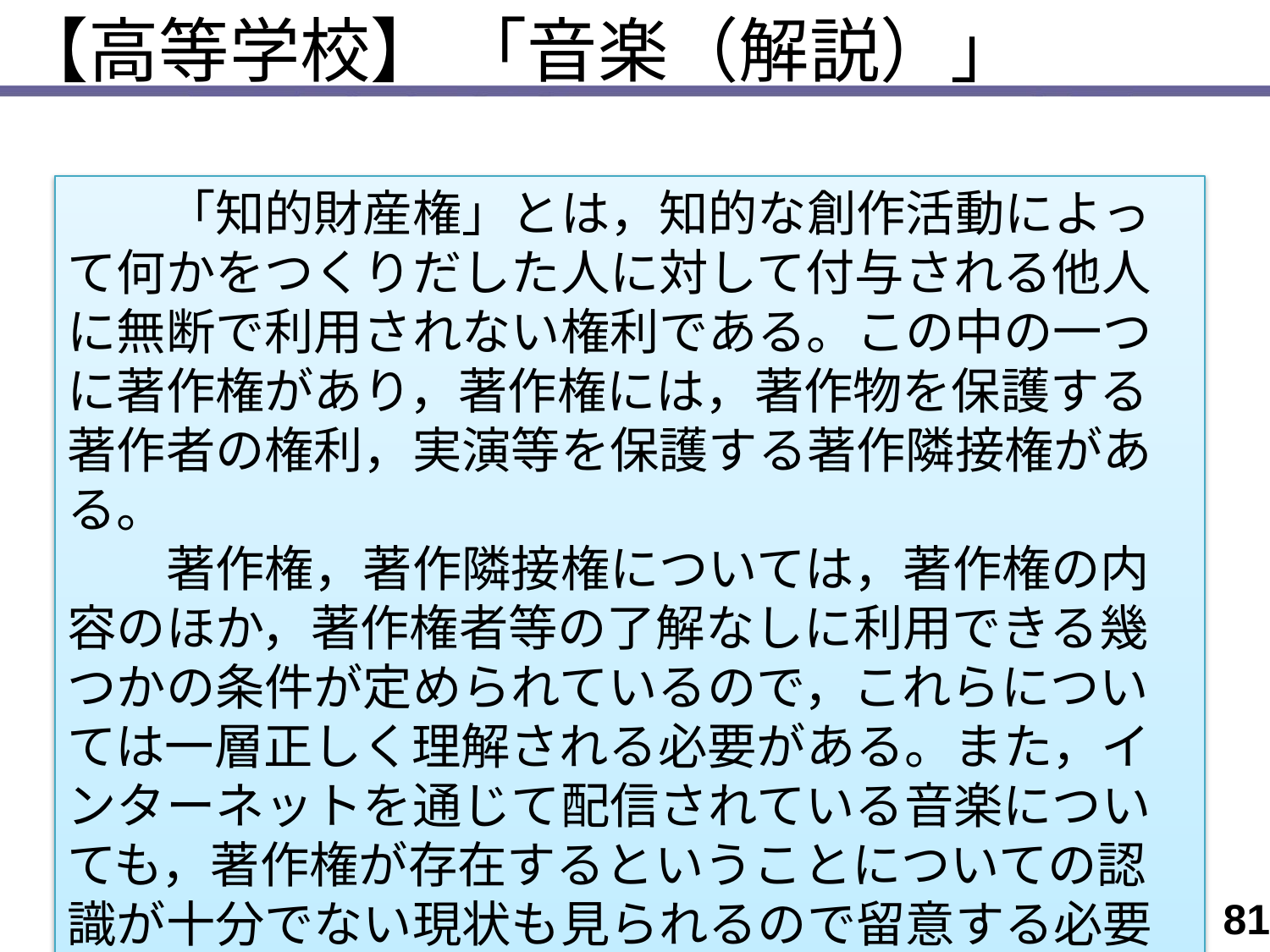

【高等学校】 「音楽（解説）」
　　「知的財産権」とは，知的な創作活動によって何かをつくりだした人に対して付与される他人に無断で利用されない権利である。この中の一つに著作権があり，著作権には，著作物を保護する著作者の権利，実演等を保護する著作隣接権がある。
　　著作権，著作隣接権については，著作権の内容のほか，著作権者等の了解なしに利用できる幾つかの条件が定められているので，これらについては一層正しく理解される必要がある。また，インターネットを通じて配信されている音楽についても，著作権が存在するということについての認識が十分でない現状も見られるので留意する必要がある。
81